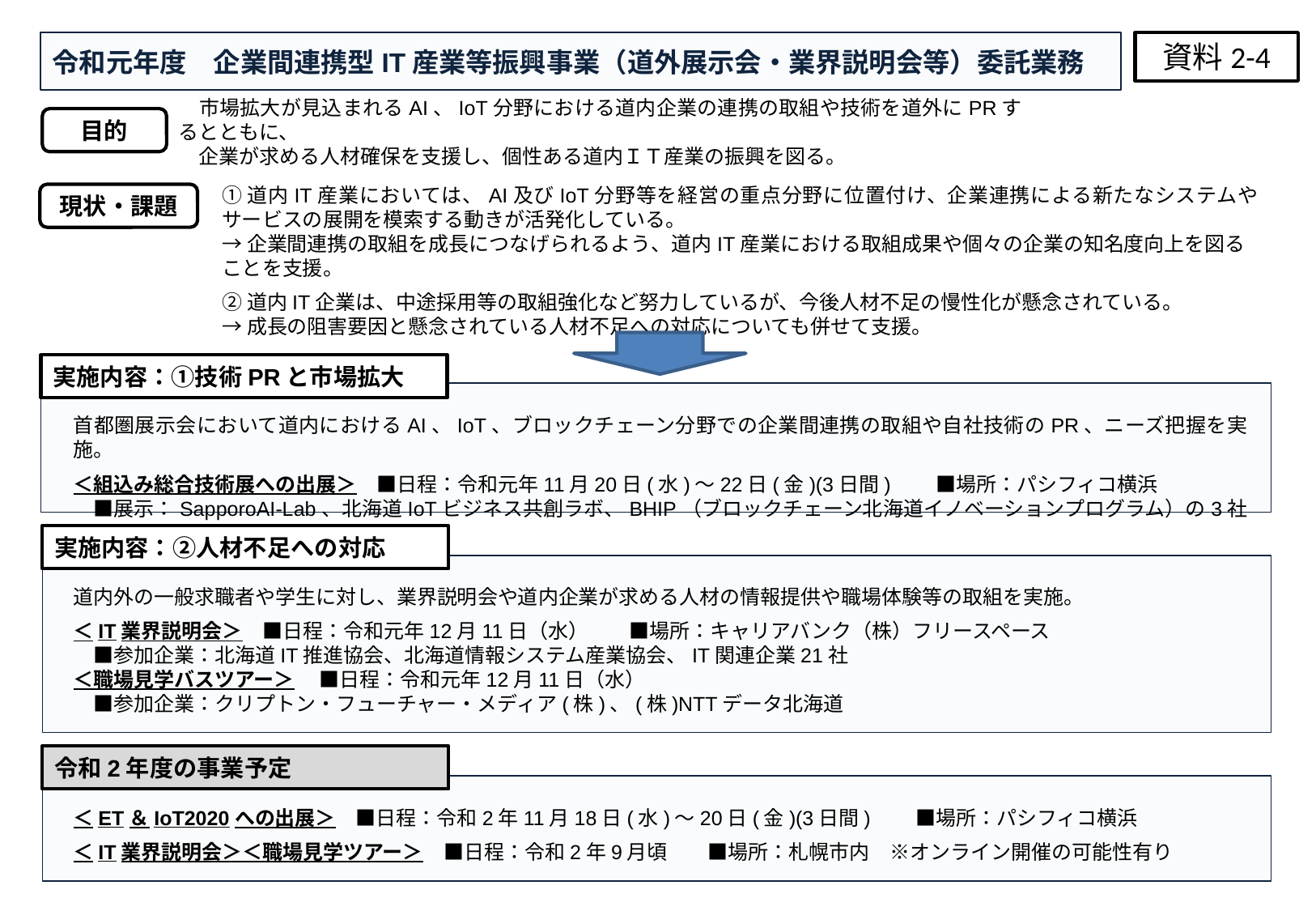

資料2-4
令和元年度　企業間連携型IT産業等振興事業（道外展示会・業界説明会等）委託業務
　市場拡大が見込まれるAI、IoT分野における道内企業の連携の取組や技術を道外にPRするとともに、
　企業が求める人材確保を支援し、個性ある道内ＩＴ産業の振興を図る。
目的
①道内IT産業においては、AI及びIoT分野等を経営の重点分野に位置付け、企業連携による新たなシステムやサービスの展開を模索する動きが活発化している。
→企業間連携の取組を成長につなげられるよう、道内IT産業における取組成果や個々の企業の知名度向上を図ることを支援。

②道内IT企業は、中途採用等の取組強化など努力しているが、今後人材不足の慢性化が懸念されている。
→成長の阻害要因と懸念されている人材不足への対応についても併せて支援。
現状・課題

実施内容：①技術PRと市場拡大

首都圏展示会において道内におけるAI、IoT、ブロックチェーン分野での企業間連携の取組や自社技術のPR、ニーズ把握を実施。

＜組込み総合技術展への出展＞　■日程：令和元年11月20日(水)～22日(金)(3日間)　　■場所：パシフィコ横浜
　■展示：SapporoAI-Lab、北海道IoTビジネス共創ラボ、BHIP（ブロックチェーン北海道イノベーションプログラム）の3社
実施内容：②人材不足への対応

道内外の一般求職者や学生に対し、業界説明会や道内企業が求める人材の情報提供や職場体験等の取組を実施。

＜IT業界説明会＞　■日程：令和元年12月11日（水）　　■場所：キャリアバンク（株）フリースペース
　■参加企業：北海道IT推進協会、北海道情報システム産業協会、IT関連企業21社
＜職場見学バスツアー＞　 ■日程：令和元年12月11日（水）
　■参加企業：クリプトン・フューチャー・メディア(株)、(株)NTTデータ北海道

令和2年度の事業予定

＜ET＆IoT2020への出展＞　■日程：令和2年11月18日(水)～20日(金)(3日間)　　■場所：パシフィコ横浜

＜IT業界説明会＞＜職場見学ツアー＞　■日程：令和2年9月頃　　■場所：札幌市内　※オンライン開催の可能性有り